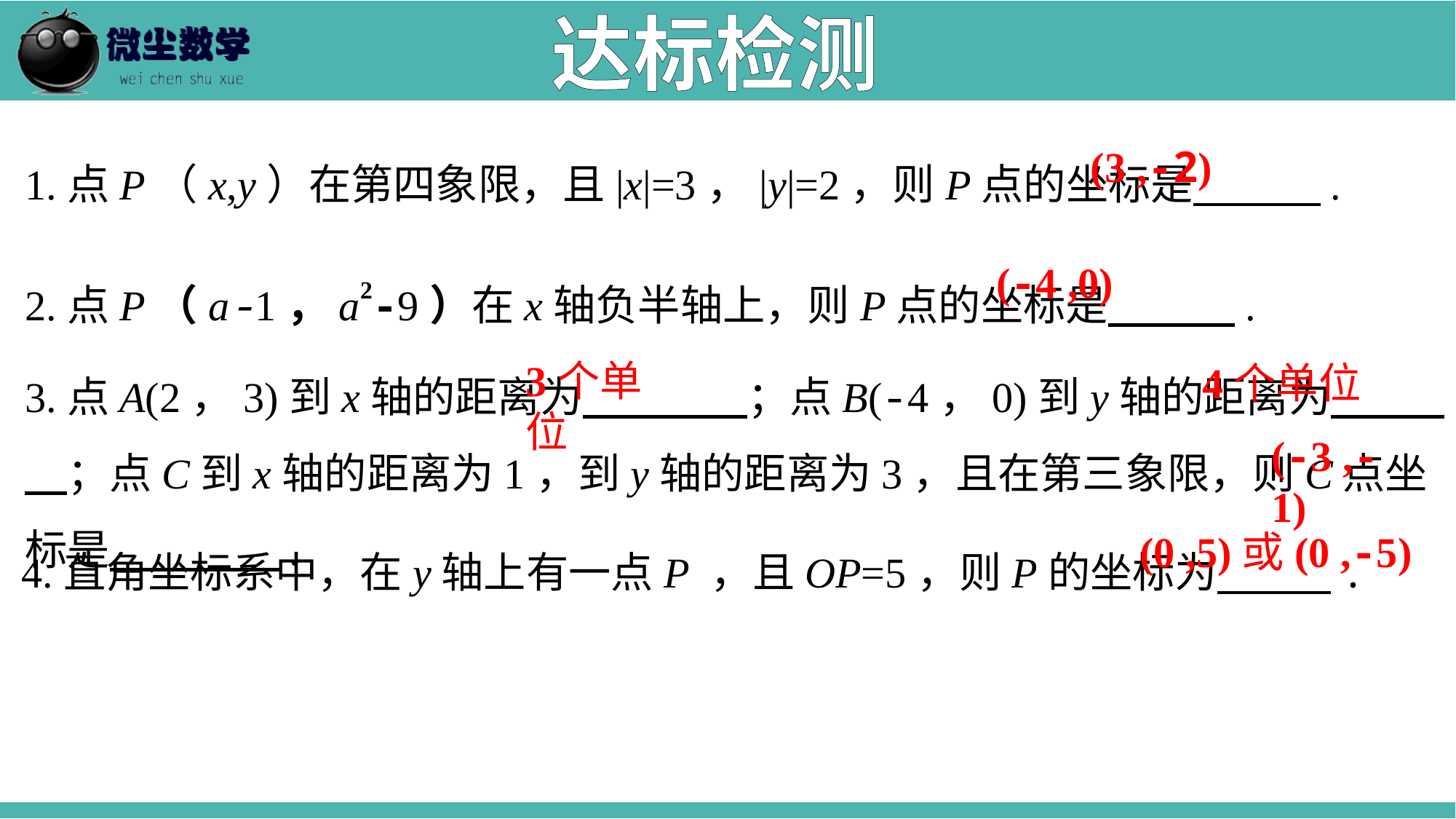

达标检测
1.点P（x,y）在第四象限，且|x|=3，|y|=2，则P点的坐标是　　　.
(3 ,-2)
2.点P（a-1，a2-9）在x轴负半轴上，则P点的坐标是　　　.
(-4 ,0)
3.点A(2，3)到x轴的距离为　    　　；点B(-4，0)到y轴的距离为　   　　；点C到x轴的距离为1，到y轴的距离为3，且在第三象限，则C点坐标是　　　　.
3个单位
4个单位
(-3 ,-1)
 4.直角坐标系中，在y轴上有一点P ，且OP=5，则P的坐标为            .
(0 ,5)或(0 ,-5)